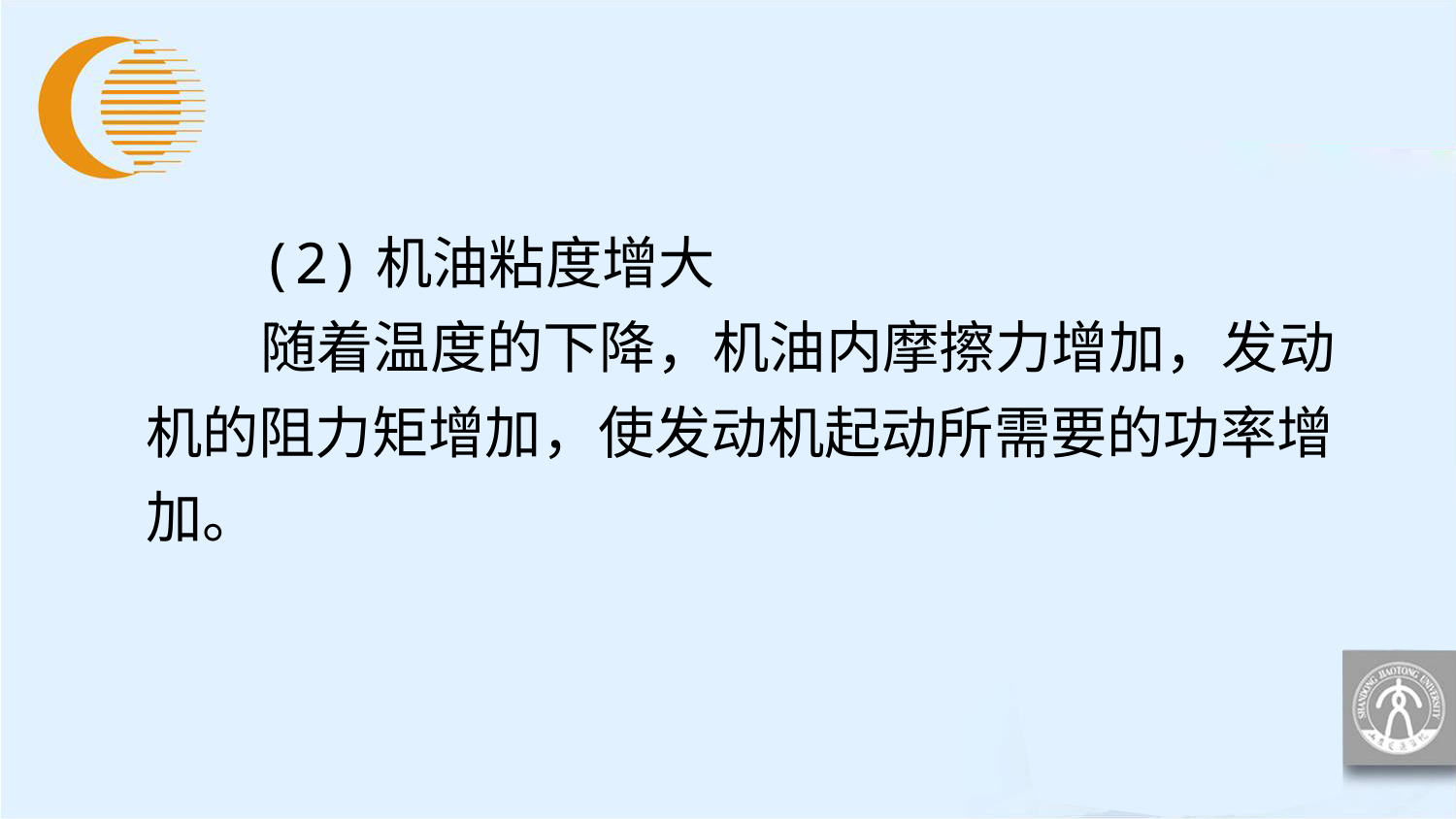

(2)机油粘度增大
随着温度的下降，机油内摩擦力增加，发动机的阻力矩增加，使发动机起动所需要的功率增加。